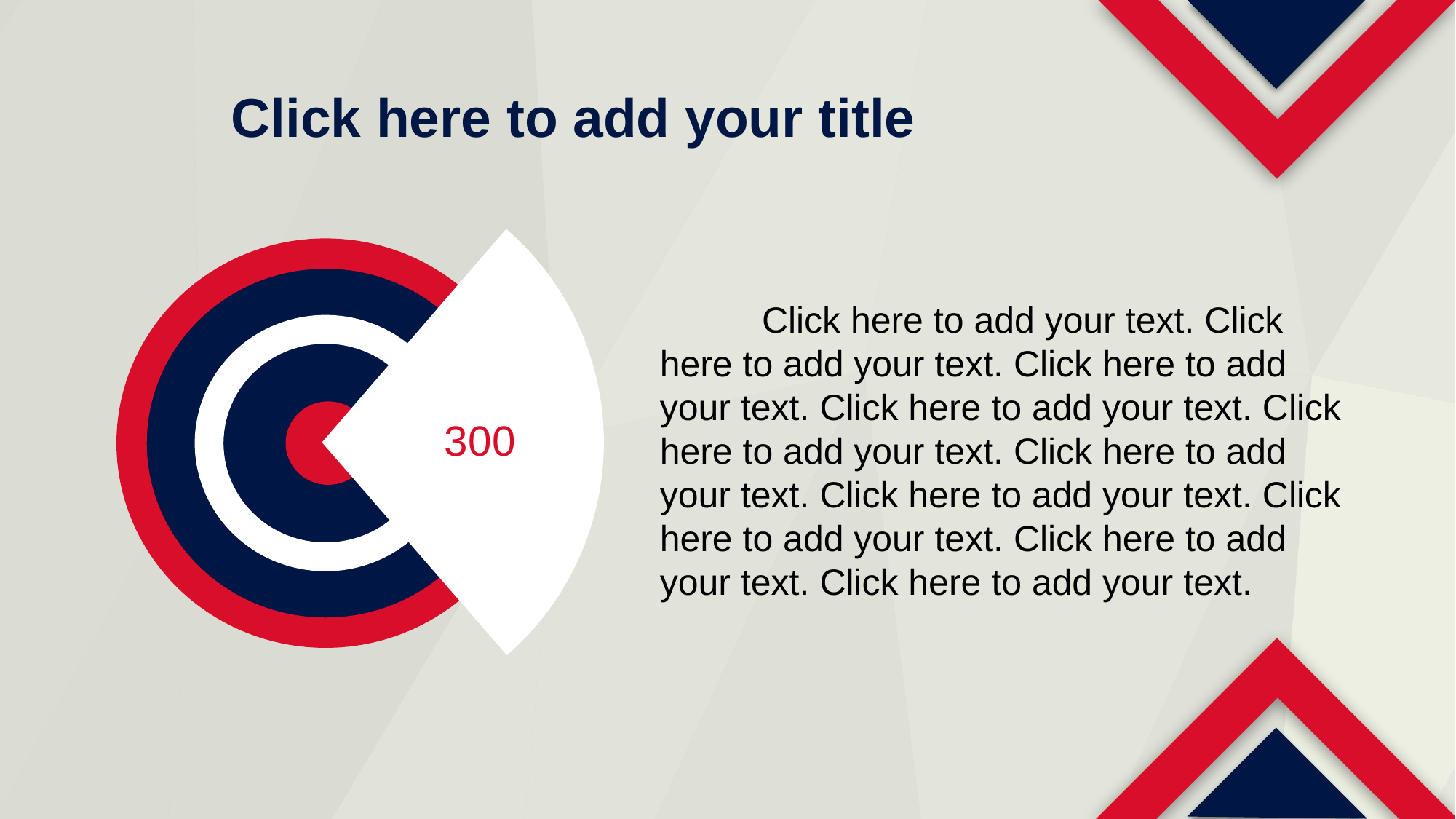

Click here to add your title

### Chart

| Category | 销售额 |
|---|---|
| 第一季度 | 800.0 |
| 第二季度 | 300.0 |

          Click here to add your text. Click here to add your text. Click here to add your text. Click here to add your text. Click here to add your text. Click here to add your text. Click here to add your text. Click here to add your text. Click here to add your text. Click here to add your text.